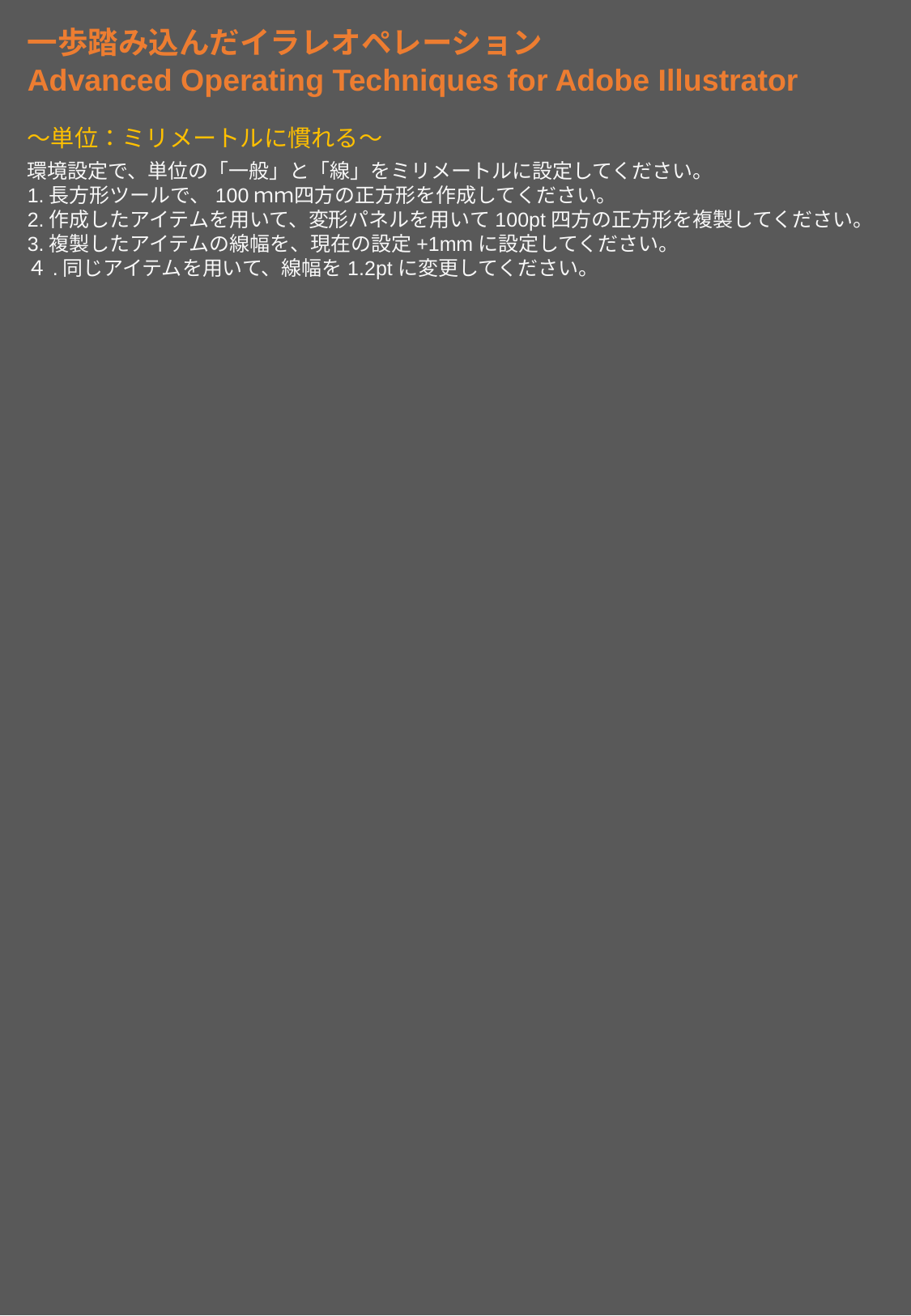

一歩踏み込んだイラレオペレーション
Advanced Operating Techniques for Adobe Illustrator
～単位：ミリメートルに慣れる～
環境設定で、単位の「一般」と「線」をミリメートルに設定してください。
1.長方形ツールで、100ｍｍ四方の正方形を作成してください。
2.作成したアイテムを用いて、変形パネルを用いて100pt四方の正方形を複製してください。
3.複製したアイテムの線幅を、現在の設定+1mmに設定してください。
４.同じアイテムを用いて、線幅を1.2ptに変更してください。